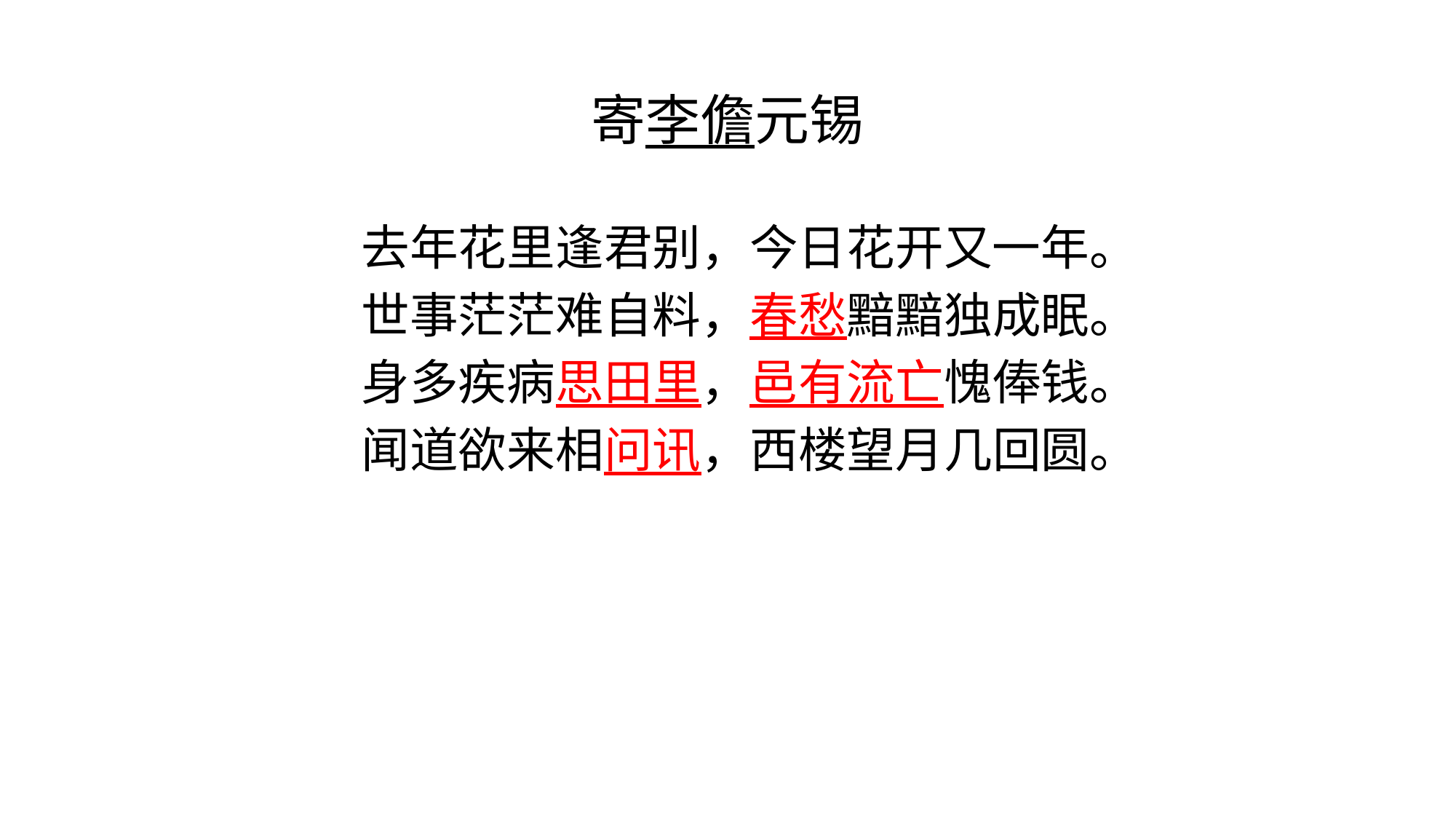

# 寄李儋元锡
   去年花里逢君别，今日花开又一年。
   世事茫茫难自料，春愁黯黯独成眠。
   身多疾病思田里，邑有流亡愧俸钱。
   闻道欲来相问讯，西楼望月几回圆。